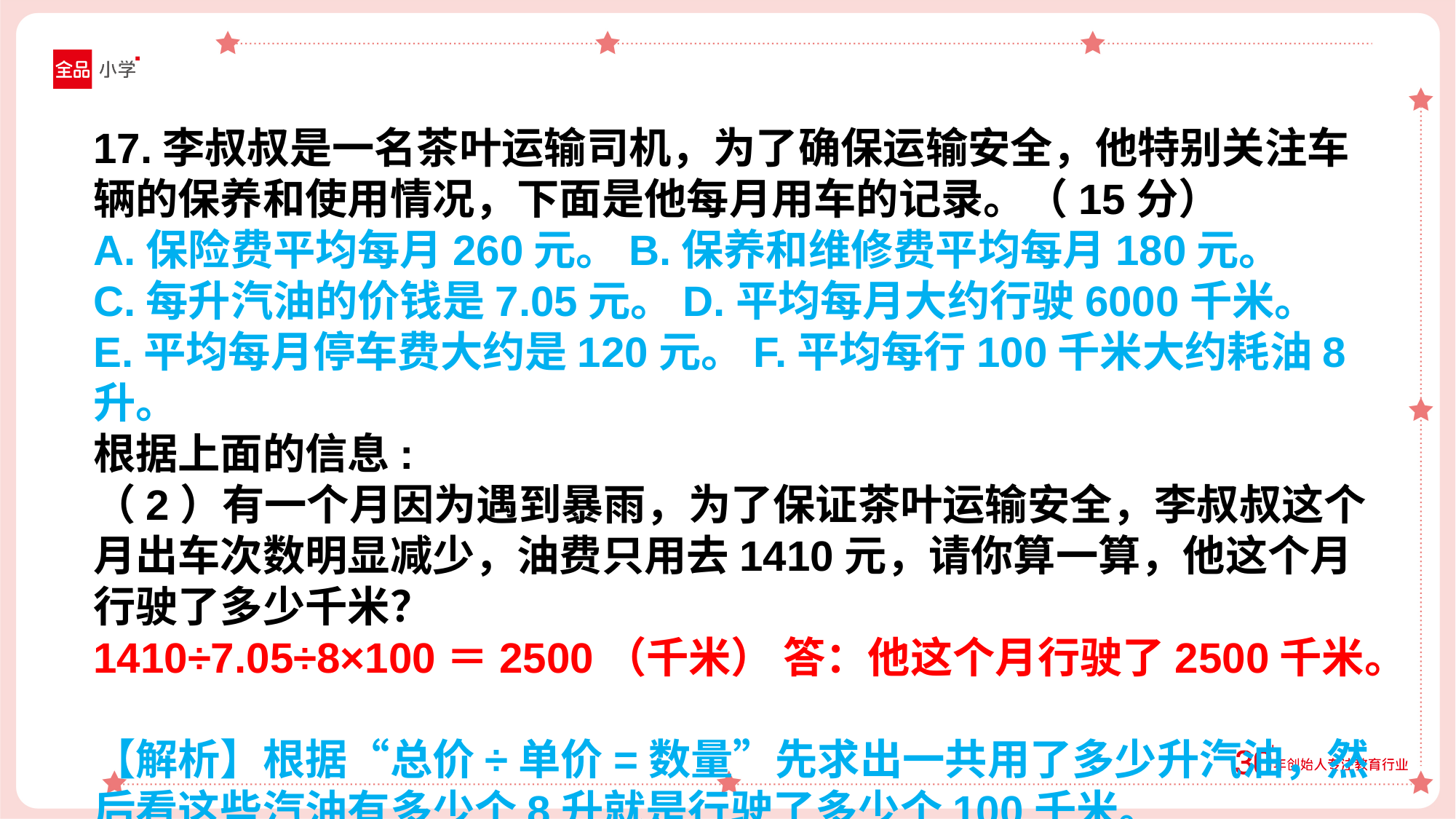

17.李叔叔是一名茶叶运输司机，为了确保运输安全，他特别关注车辆的保养和使用情况，下面是他每月用车的记录。（15分）
A.保险费平均每月260元。B.保养和维修费平均每月180元。
C.每升汽油的价钱是7.05元。D.平均每月大约行驶6000千米。
E.平均每月停车费大约是120元。F.平均每行100千米大约耗油8升。
根据上面的信息:
（2）有一个月因为遇到暴雨，为了保证茶叶运输安全，李叔叔这个月出车次数明显减少，油费只用去1410元，请你算一算，他这个月行驶了多少千米？
1410÷7.05÷8×100＝2500（千米） 答：他这个月行驶了2500千米。

【解析】根据“总价÷单价=数量”先求出一共用了多少升汽油，然后看这些汽油有多少个8升就是行驶了多少个100千米。